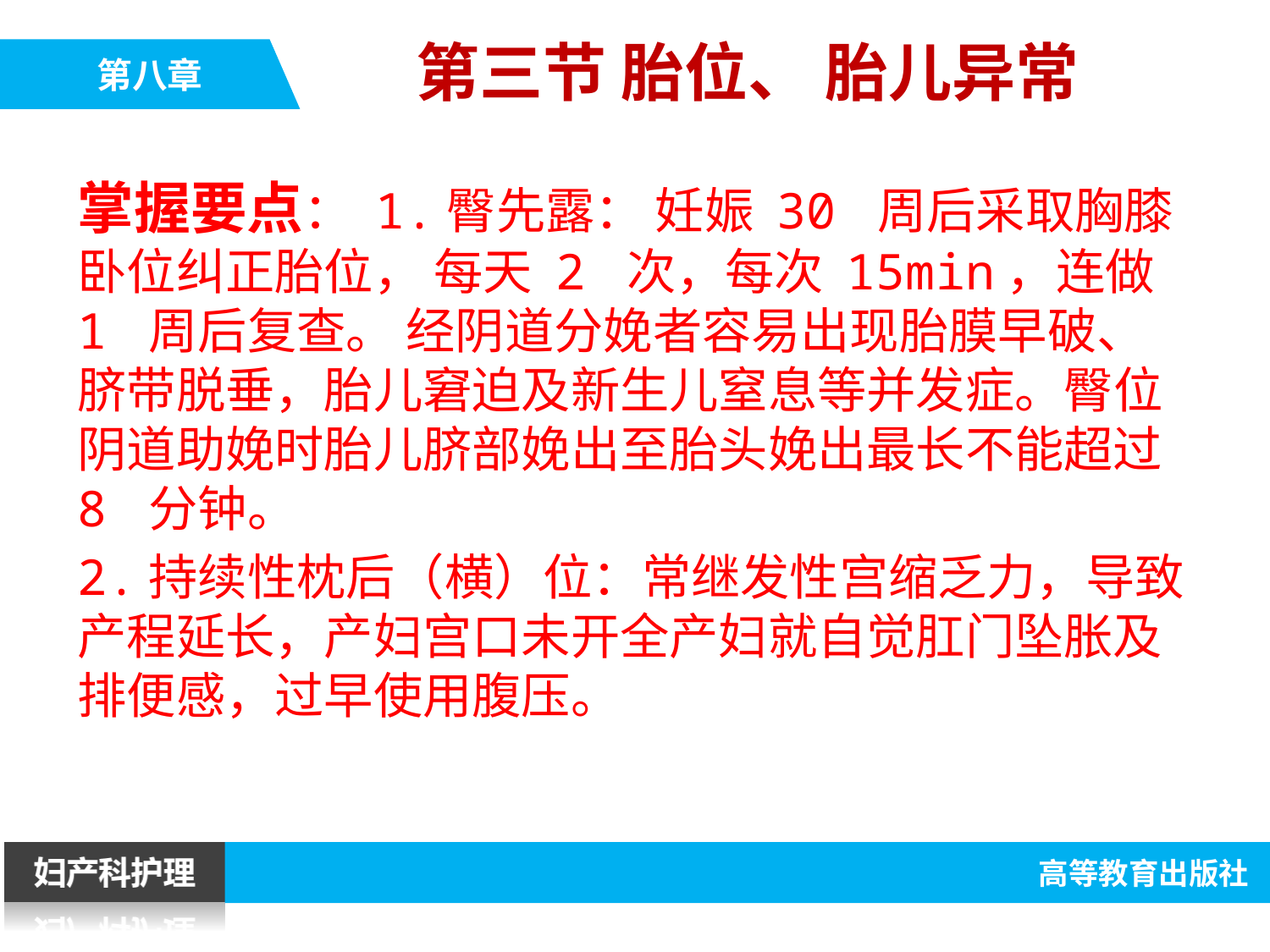

第三节 胎位、 胎儿异常
掌握要点： 1.臀先露： 妊娠 30 周后采取胸膝卧位纠正胎位， 每天 2 次，每次 15min，连做 1 周后复查。 经阴道分娩者容易出现胎膜早破、 脐带脱垂，胎儿窘迫及新生儿窒息等并发症。臀位阴道助娩时胎儿脐部娩出至胎头娩出最长不能超过 8 分钟。
2.持续性枕后（横）位：常继发性宫缩乏力，导致产程延长，产妇宫口未开全产妇就自觉肛门坠胀及排便感，过早使用腹压。